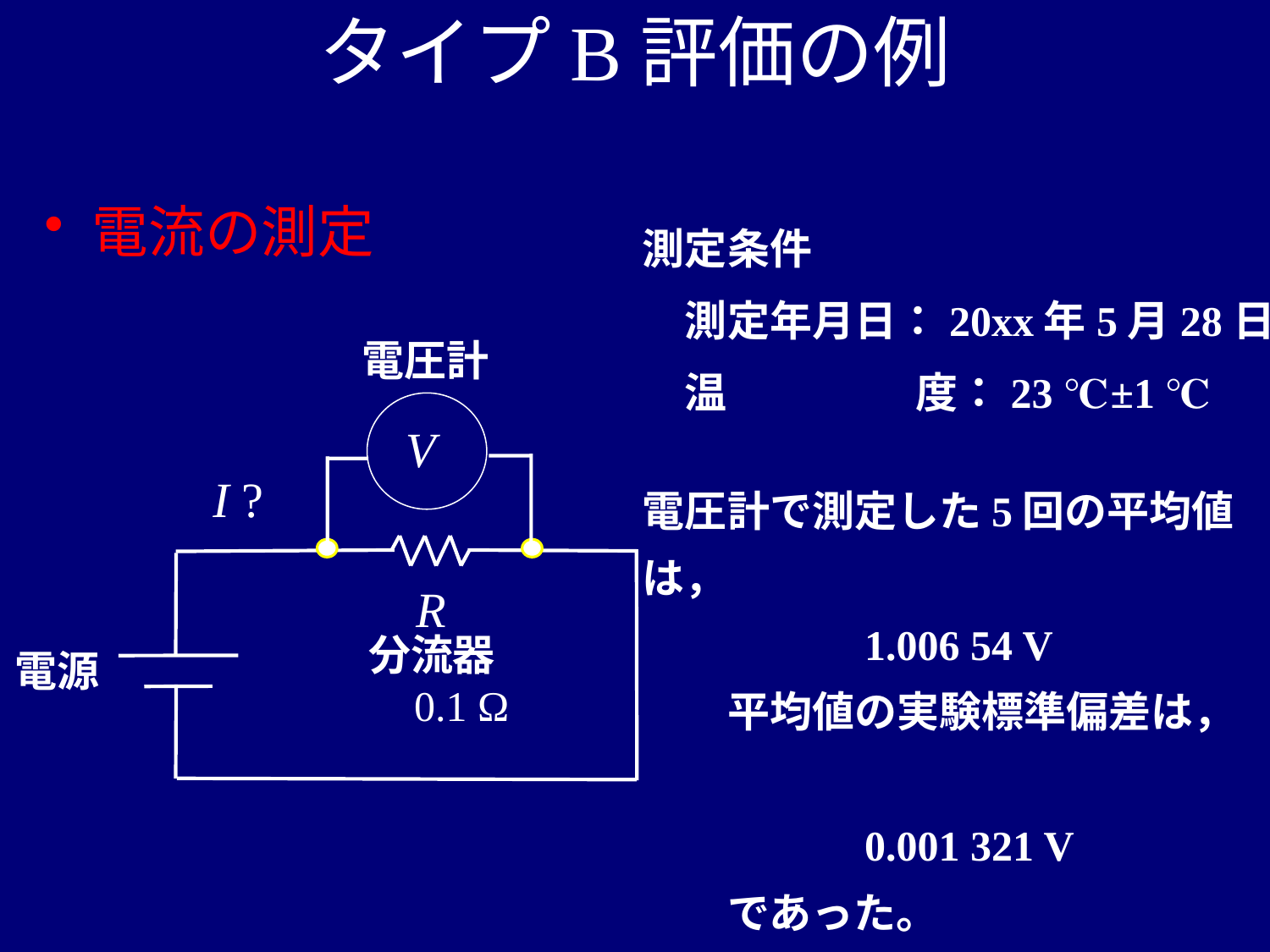

# タイプB評価の例
電流の測定
測定条件
　測定年月日：20xx年5月28日
　温　　　　  度：23 ℃±1 ℃

電圧計で測定した5回の平均値は，
　　　　　1.006 54 V
　　平均値の実験標準偏差は，
　　　　　0.001 321 V
　　であった。
電圧計

V
I ?

R

分流器
0.1 Ω
電源